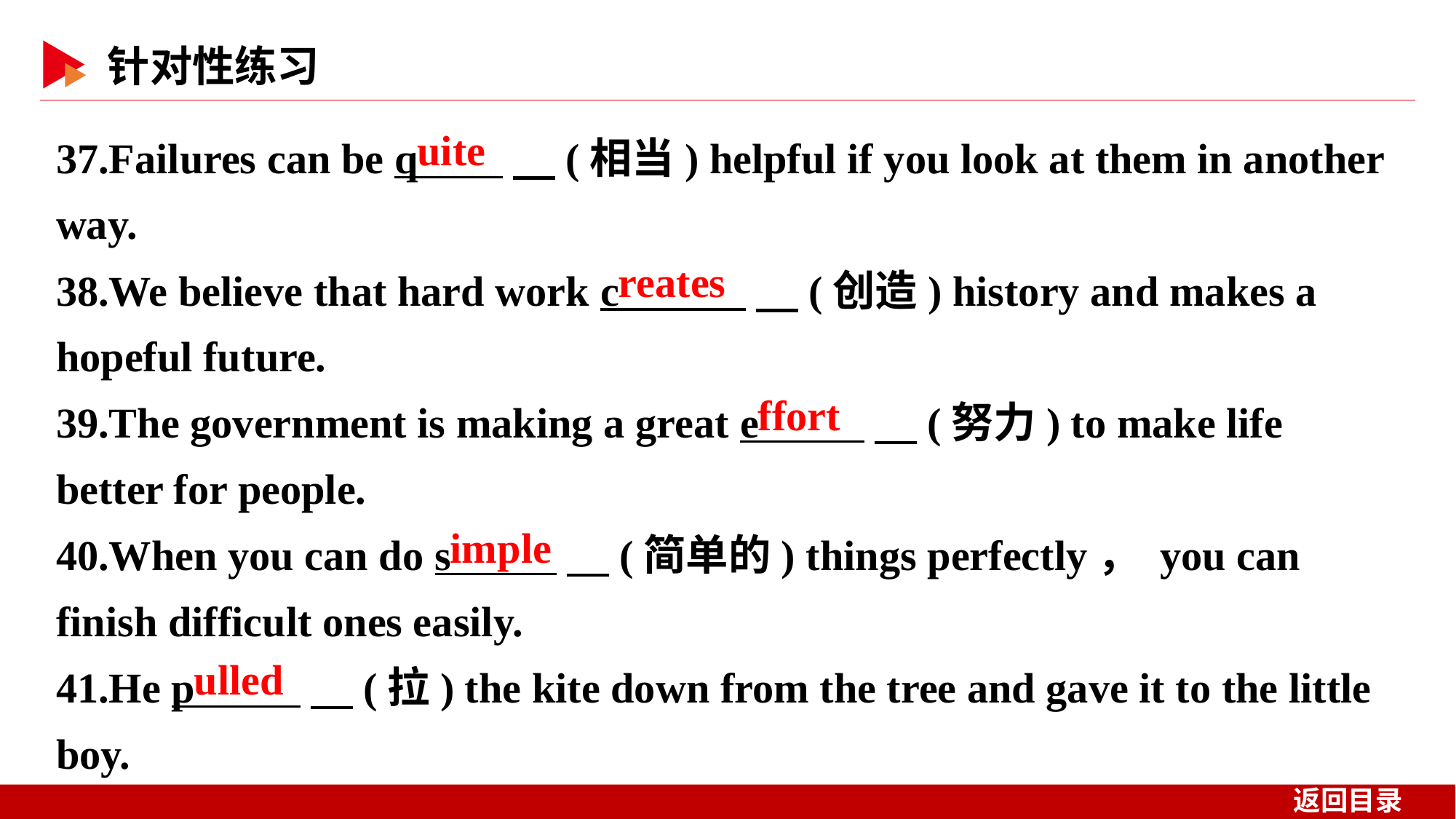

37.Failures can be q        　(相当) helpful if you look at them in another way.
38.We believe that hard work c            　(创造) history and makes a hopeful future.
39.The government is making a great e          　(努力) to make life better for people.
40.When you can do s          　(简单的) things perfectly， you can finish difficult ones easily.
41.He p          　(拉) the kite down from the tree and gave it to the little boy.
uite
reates
ffort
imple
ulled